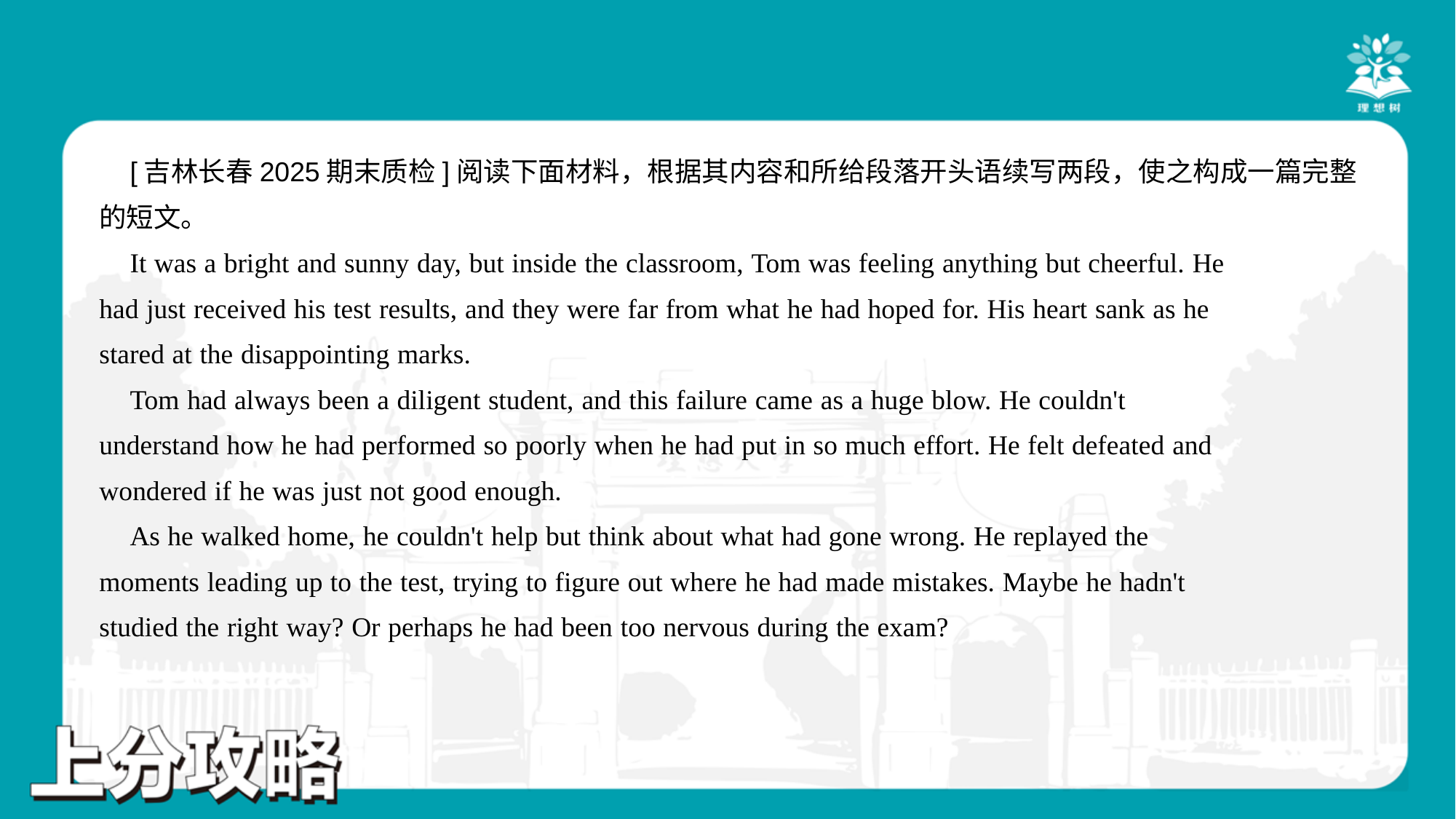

[吉林长春2025期末质检]阅读下面材料，根据其内容和所给段落开头语续写两段，使之构成一篇完整
的短文。
    It was a bright and sunny day, but inside the classroom, Tom was feeling anything but cheerful. He
had just received his test results, and they were far from what he had hoped for. His heart sank as he
stared at the disappointing marks.
    Tom had always been a diligent student, and this failure came as a huge blow. He couldn't
understand how he had performed so poorly when he had put in so much effort. He felt defeated and
wondered if he was just not good enough.
    As he walked home, he couldn't help but think about what had gone wrong. He replayed the
moments leading up to the test, trying to figure out where he had made mistakes. Maybe he hadn't
studied the right way? Or perhaps he had been too nervous during the exam?